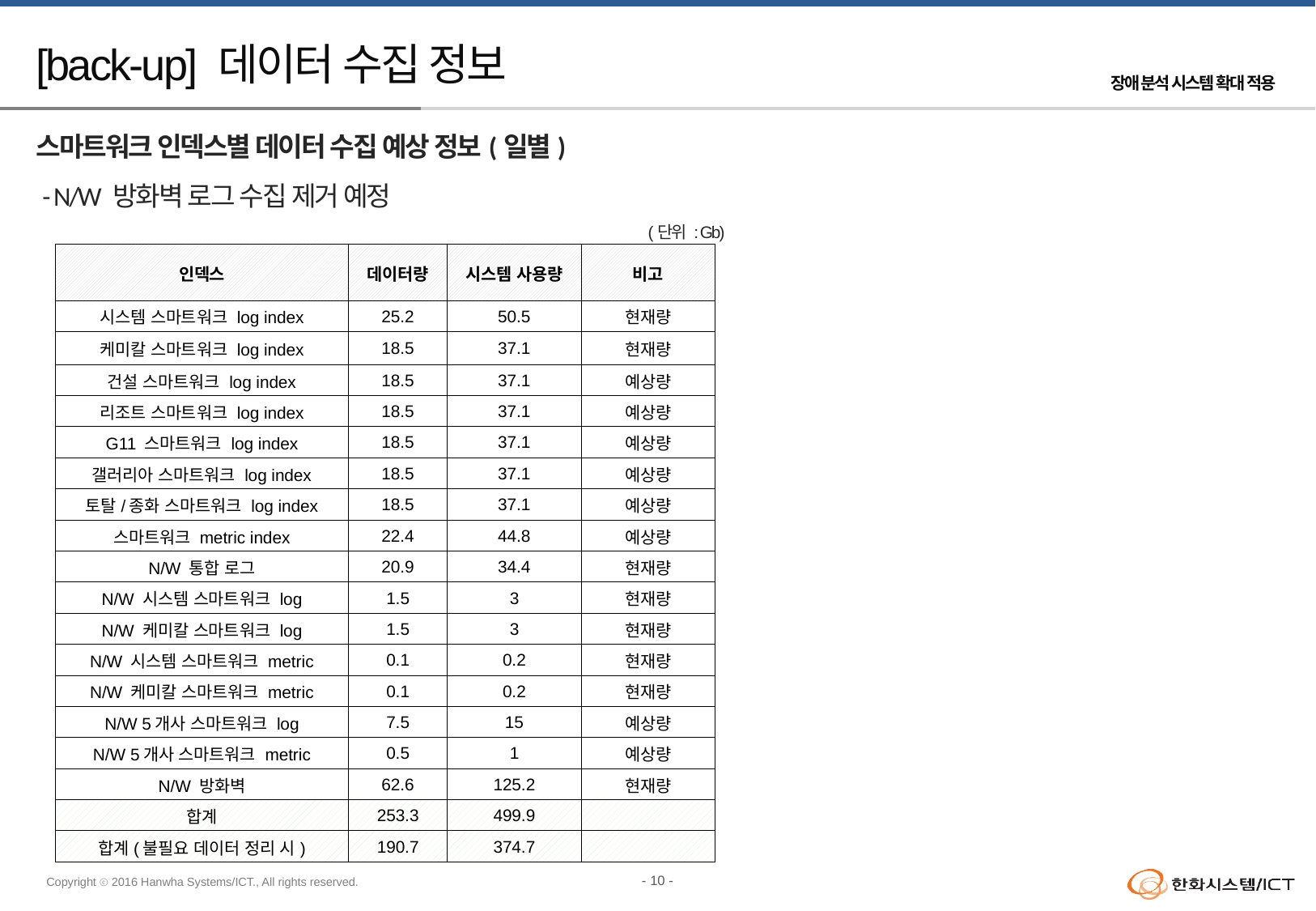

# [back-up] 데이터 수집 정보
스마트워크 인덱스별 데이터 수집 예상 정보(일별)
 - N/W 방화벽 로그 수집 제거 예정
(단위 : Gb)
| 인덱스 | 데이터량 | 시스템 사용량 | 비고 |
| --- | --- | --- | --- |
| 시스템 스마트워크 log index | 25.2 | 50.5 | 현재량 |
| 케미칼 스마트워크 log index | 18.5 | 37.1 | 현재량 |
| 건설 스마트워크 log index | 18.5 | 37.1 | 예상량 |
| 리조트 스마트워크 log index | 18.5 | 37.1 | 예상량 |
| G11 스마트워크 log index | 18.5 | 37.1 | 예상량 |
| 갤러리아 스마트워크 log index | 18.5 | 37.1 | 예상량 |
| 토탈/종화 스마트워크 log index | 18.5 | 37.1 | 예상량 |
| 스마트워크 metric index | 22.4 | 44.8 | 예상량 |
| N/W 통합 로그 | 20.9 | 34.4 | 현재량 |
| N/W 시스템 스마트워크 log | 1.5 | 3 | 현재량 |
| N/W 케미칼 스마트워크 log | 1.5 | 3 | 현재량 |
| N/W 시스템 스마트워크 metric | 0.1 | 0.2 | 현재량 |
| N/W 케미칼 스마트워크 metric | 0.1 | 0.2 | 현재량 |
| N/W 5개사 스마트워크 log | 7.5 | 15 | 예상량 |
| N/W 5개사 스마트워크 metric | 0.5 | 1 | 예상량 |
| N/W 방화벽 | 62.6 | 125.2 | 현재량 |
| 합계 | 253.3 | 499.9 |  |
| 합계(불필요 데이터 정리 시) | 190.7 | 374.7 |  |